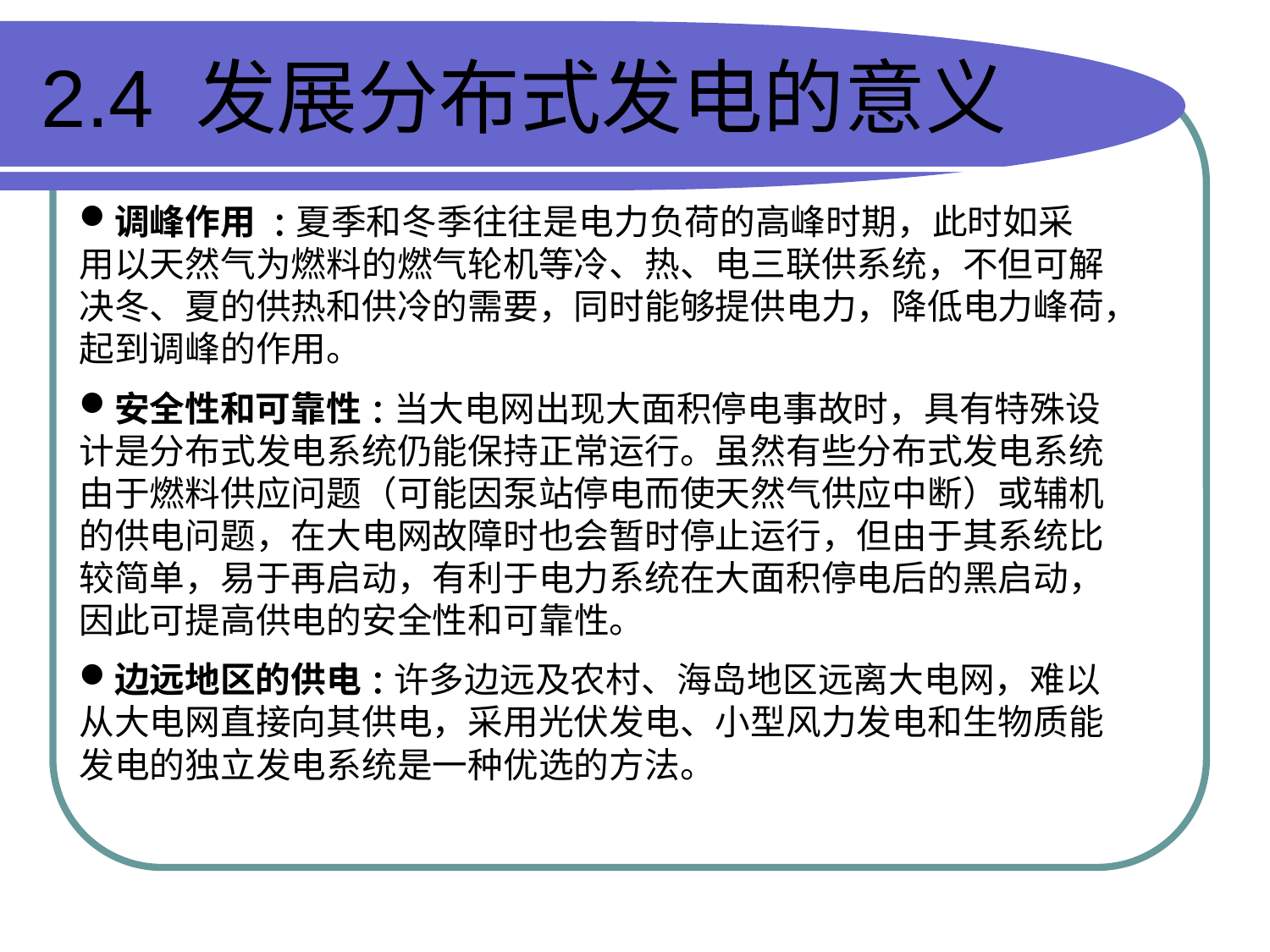

# 2.4 发展分布式发电的意义
调峰作用 :夏季和冬季往往是电力负荷的高峰时期，此时如采用以天然气为燃料的燃气轮机等冷、热、电三联供系统，不但可解决冬、夏的供热和供冷的需要，同时能够提供电力，降低电力峰荷，起到调峰的作用。
安全性和可靠性:当大电网出现大面积停电事故时，具有特殊设计是分布式发电系统仍能保持正常运行。虽然有些分布式发电系统由于燃料供应问题（可能因泵站停电而使天然气供应中断）或辅机的供电问题，在大电网故障时也会暂时停止运行，但由于其系统比较简单，易于再启动，有利于电力系统在大面积停电后的黑启动，因此可提高供电的安全性和可靠性。
边远地区的供电:许多边远及农村、海岛地区远离大电网，难以从大电网直接向其供电，采用光伏发电、小型风力发电和生物质能发电的独立发电系统是一种优选的方法。
26